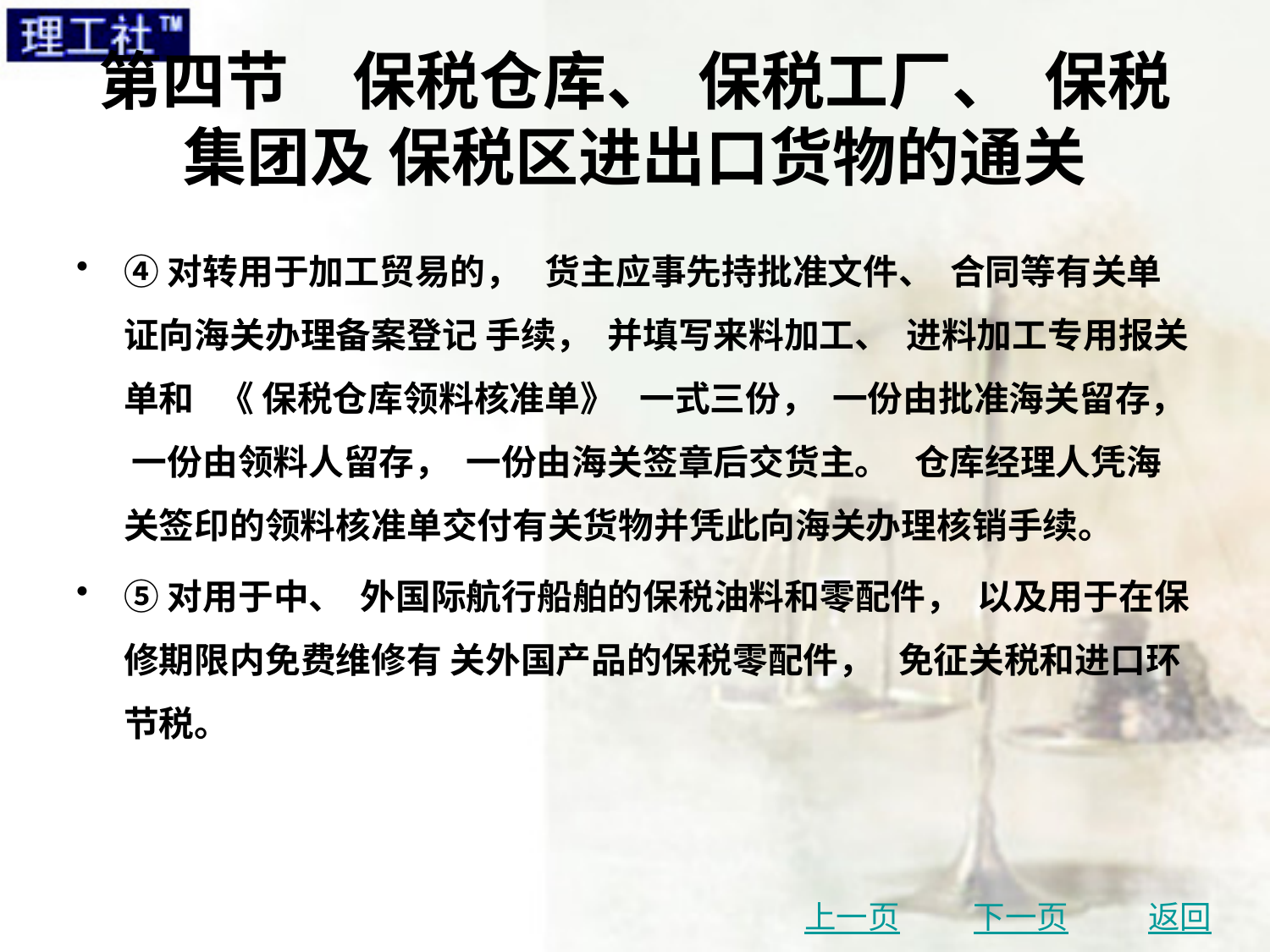

# 第四节　保税仓库、  保税工厂、  保税集团及 保税区进出口货物的通关
④对转用于加工贸易的，   货主应事先持批准文件、  合同等有关单证向海关办理备案登记 手续，  并填写来料加工、  进料加工专用报关单和   《 保税仓库领料核准单》   一式三份，  一份由批准海关留存，  一份由领料人留存，  一份由海关签章后交货主。   仓库经理人凭海关签印的领料核准单交付有关货物并凭此向海关办理核销手续。
⑤对用于中、  外国际航行船舶的保税油料和零配件，  以及用于在保修期限内免费维修有 关外国产品的保税零配件，   免征关税和进口环节税。
上一页
下一页
返回